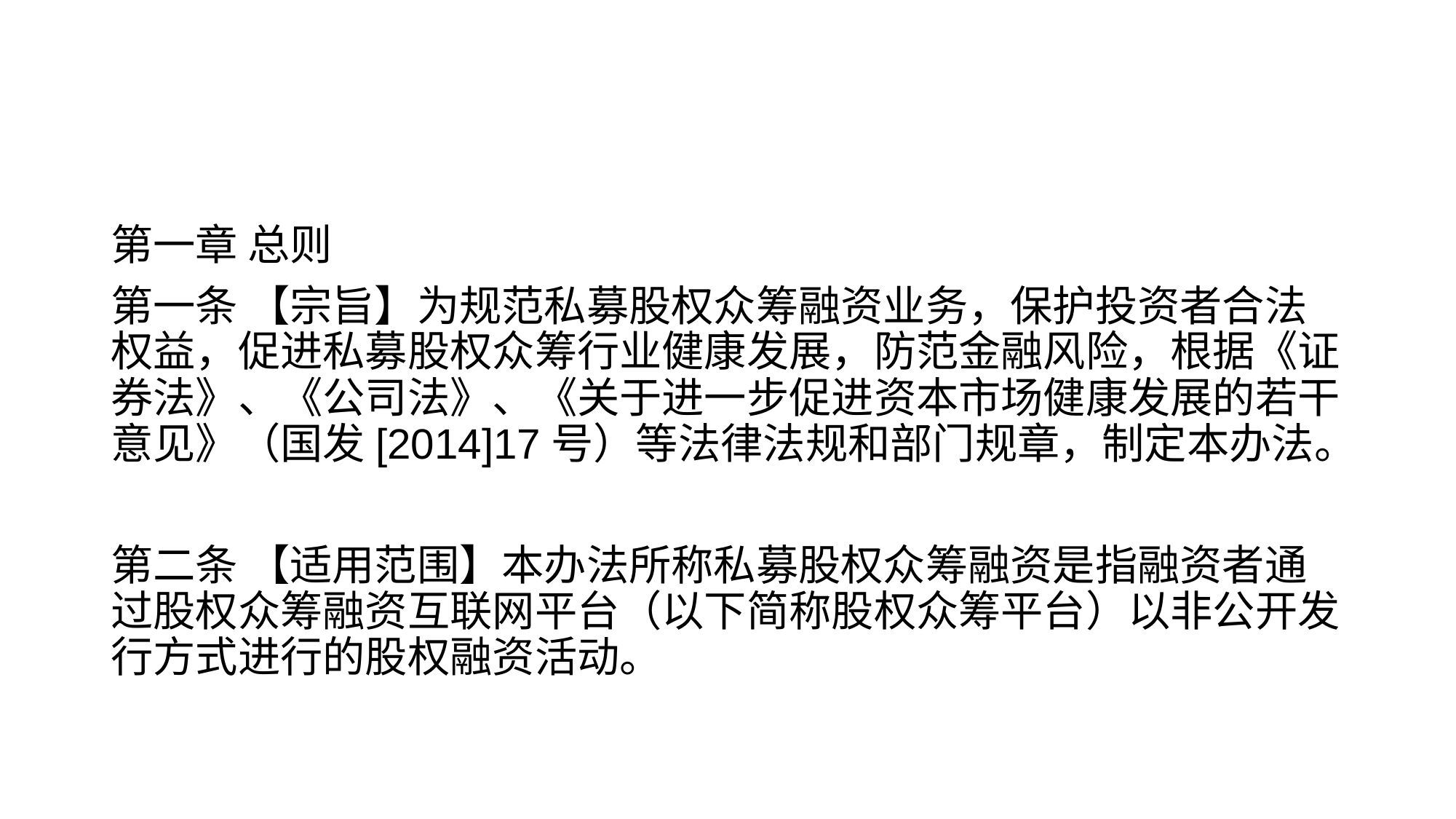

#
第一章 总则
第一条 【宗旨】为规范私募股权众筹融资业务，保护投资者合法权益，促进私募股权众筹行业健康发展，防范金融风险，根据《证券法》、《公司法》、《关于进一步促进资本市场健康发展的若干意见》（国发[2014]17号）等法律法规和部门规章，制定本办法。

第二条 【适用范围】本办法所称私募股权众筹融资是指融资者通过股权众筹融资互联网平台（以下简称股权众筹平台）以非公开发行方式进行的股权融资活动。